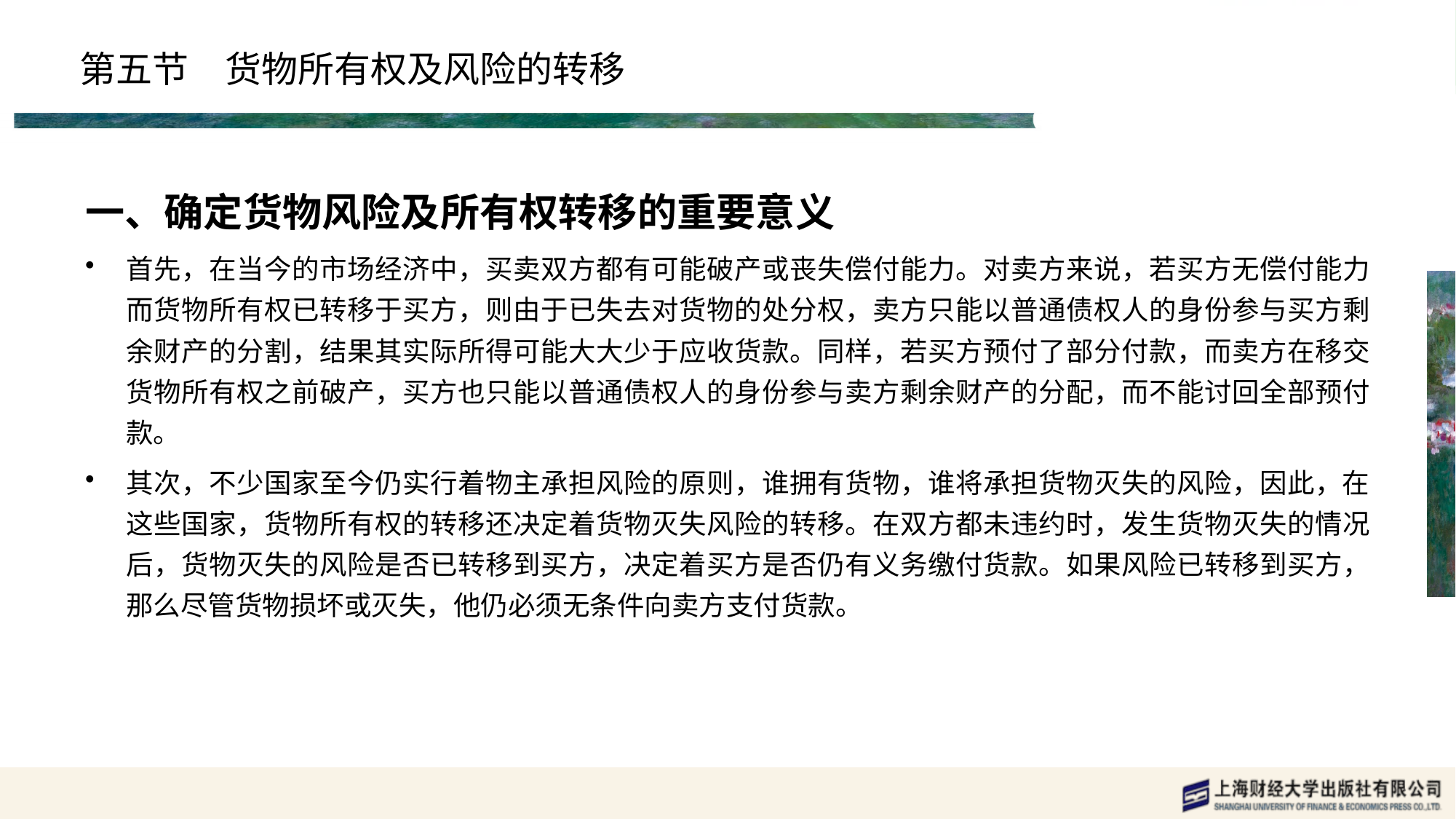

# 第五节　货物所有权及风险的转移
一、确定货物风险及所有权转移的重要意义
首先，在当今的市场经济中，买卖双方都有可能破产或丧失偿付能力。对卖方来说，若买方无偿付能力而货物所有权已转移于买方，则由于已失去对货物的处分权，卖方只能以普通债权人的身份参与买方剩余财产的分割，结果其实际所得可能大大少于应收货款。同样，若买方预付了部分付款，而卖方在移交货物所有权之前破产，买方也只能以普通债权人的身份参与卖方剩余财产的分配，而不能讨回全部预付款。
其次，不少国家至今仍实行着物主承担风险的原则，谁拥有货物，谁将承担货物灭失的风险，因此，在这些国家，货物所有权的转移还决定着货物灭失风险的转移。在双方都未违约时，发生货物灭失的情况后，货物灭失的风险是否已转移到买方，决定着买方是否仍有义务缴付货款。如果风险已转移到买方，那么尽管货物损坏或灭失，他仍必须无条件向卖方支付货款。